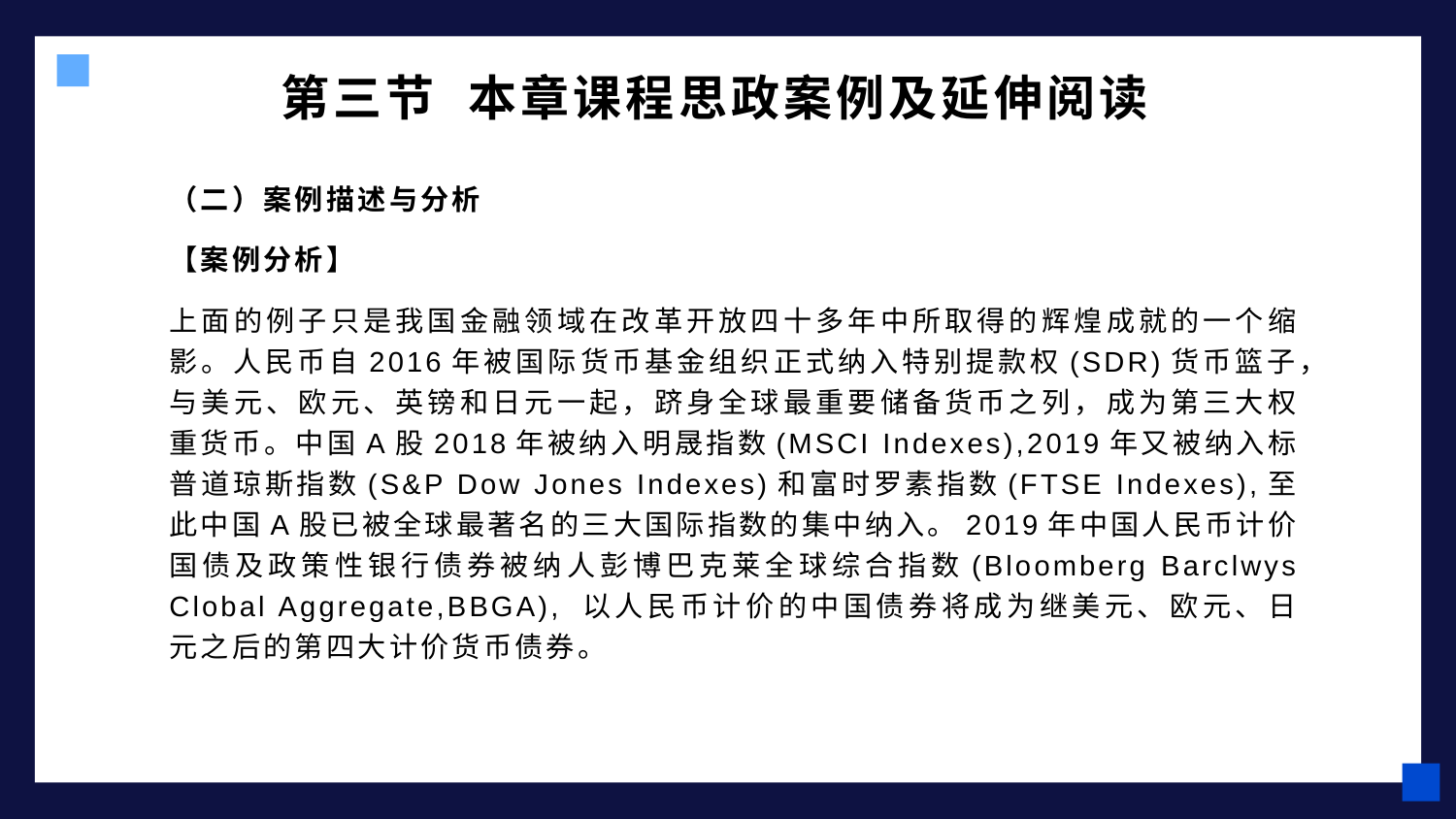

# 第三节  本章课程思政案例及延伸阅读
（二）案例描述与分析
【案例分析】
上面的例子只是我国金融领域在改革开放四十多年中所取得的辉煌成就的一个缩影。人民币自2016年被国际货币基金组织正式纳入特别提款权(SDR)货币篮子，与美元、欧元、英镑和日元一起，跻身全球最重要储备货币之列，成为第三大权重货币。中国A股2018年被纳入明晟指数(MSCI Indexes),2019年又被纳入标普道琼斯指数(S&P Dow Jones Indexes)和富时罗素指数(FTSE Indexes),至此中国A股已被全球最著名的三大国际指数的集中纳入。2019年中国人民币计价国债及政策性银行债券被纳人彭博巴克莱全球综合指数(Bloomberg Barclwys Clobal Aggregate,BBGA), 以人民币计价的中国债券将成为继美元、欧元、日元之后的第四大计价货币债券。